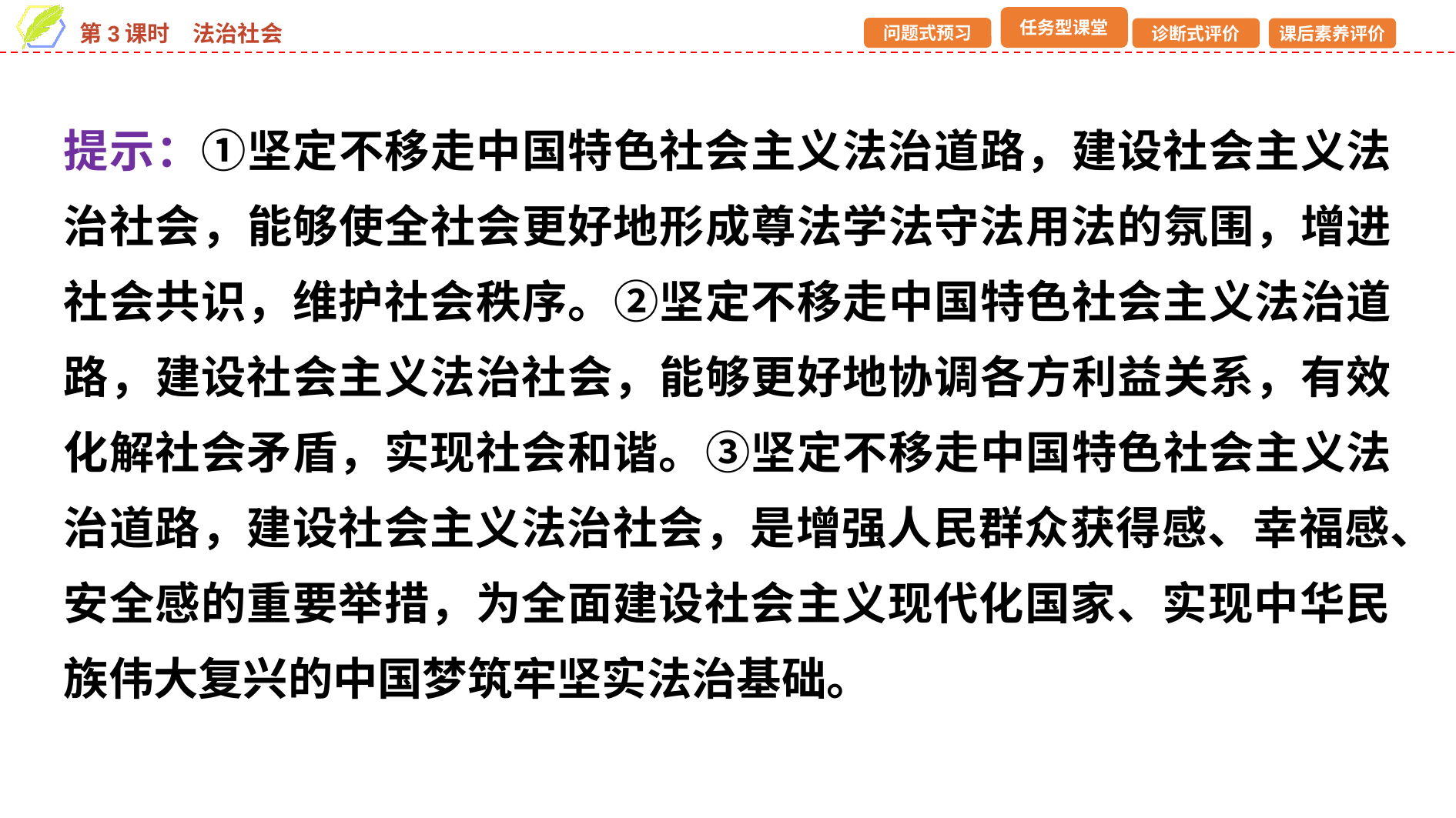

提示：①坚定不移走中国特色社会主义法治道路，建设社会主义法治社会，能够使全社会更好地形成尊法学法守法用法的氛围，增进社会共识，维护社会秩序。②坚定不移走中国特色社会主义法治道路，建设社会主义法治社会，能够更好地协调各方利益关系，有效化解社会矛盾，实现社会和谐。③坚定不移走中国特色社会主义法治道路，建设社会主义法治社会，是增强人民群众获得感、幸福感、安全感的重要举措，为全面建设社会主义现代化国家、实现中华民族伟大复兴的中国梦筑牢坚实法治基础。